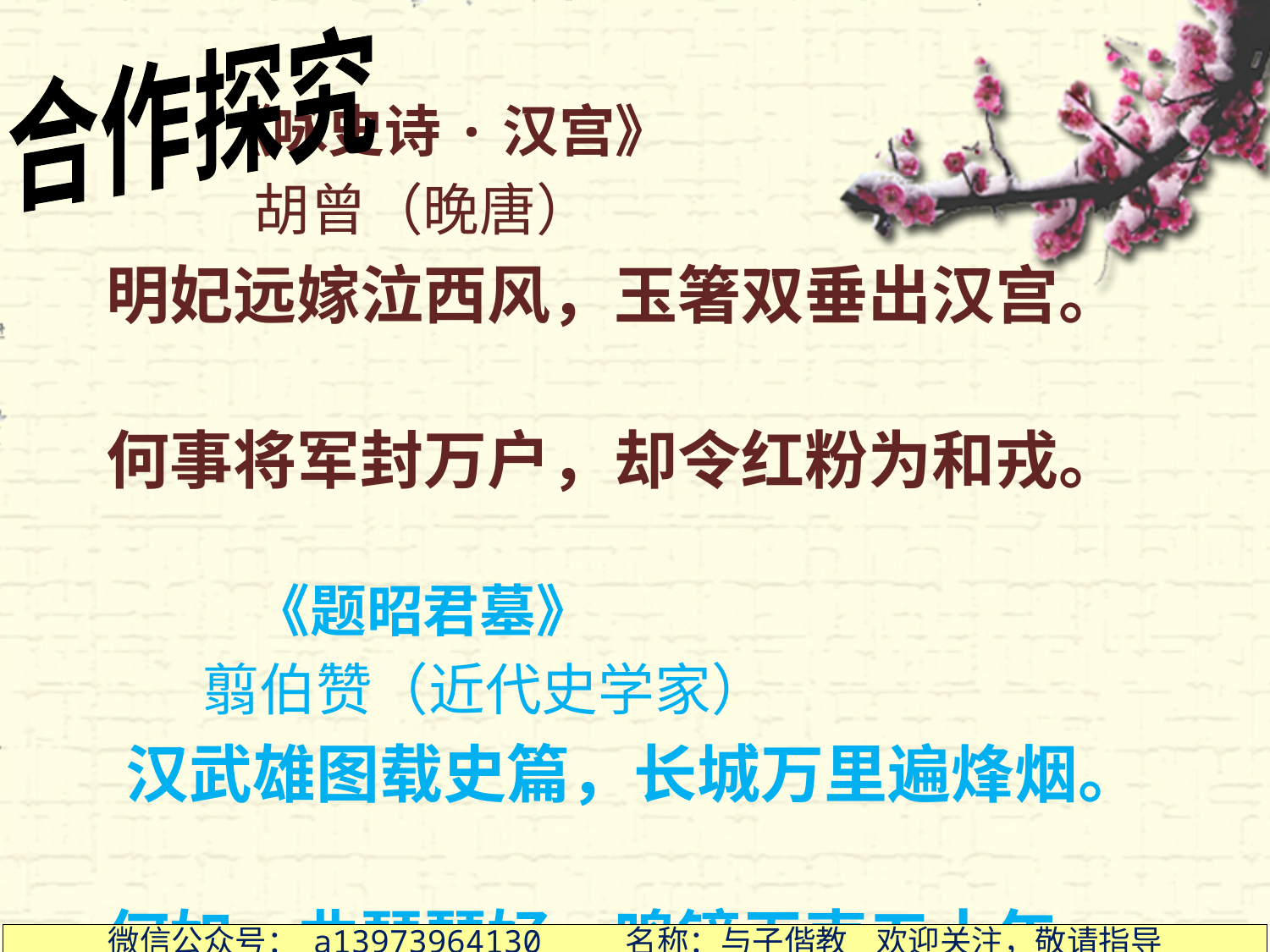

合作探究
           《咏史诗·汉宫》
              胡曾（晚唐）
  明妃远嫁泣西风，玉箸双垂出汉宫。
  何事将军封万户，却令红粉为和戎。

              《题昭君墓》
          翦伯赞（近代史学家）
　汉武雄图载史篇，长城万里遍烽烟。
  何如一曲琵琶好，鸣镝无声五十年。

微信公众号： a13973964130    名称：与子偕教    欢迎关注，敬请指导